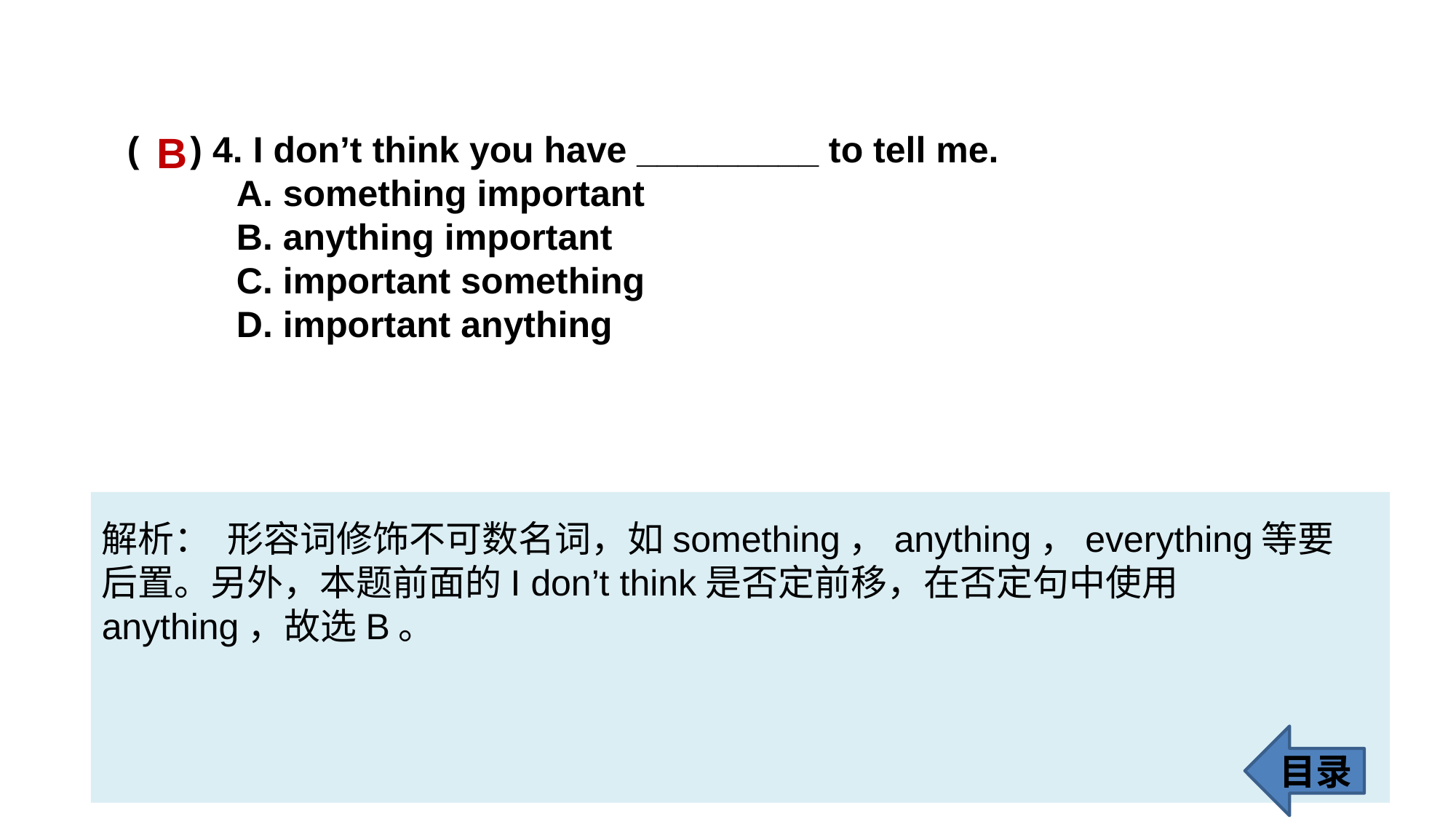

B
(     ) 4. I don’t think you have _________ to tell me.
A. something important
B. anything important
C. important something
D. important anything

解析：  形容词修饰不可数名词，如something，anything，everything等要后置。另外，本题前面的I don’t think是否定前移，在否定句中使用anything，故选B。
目录
63